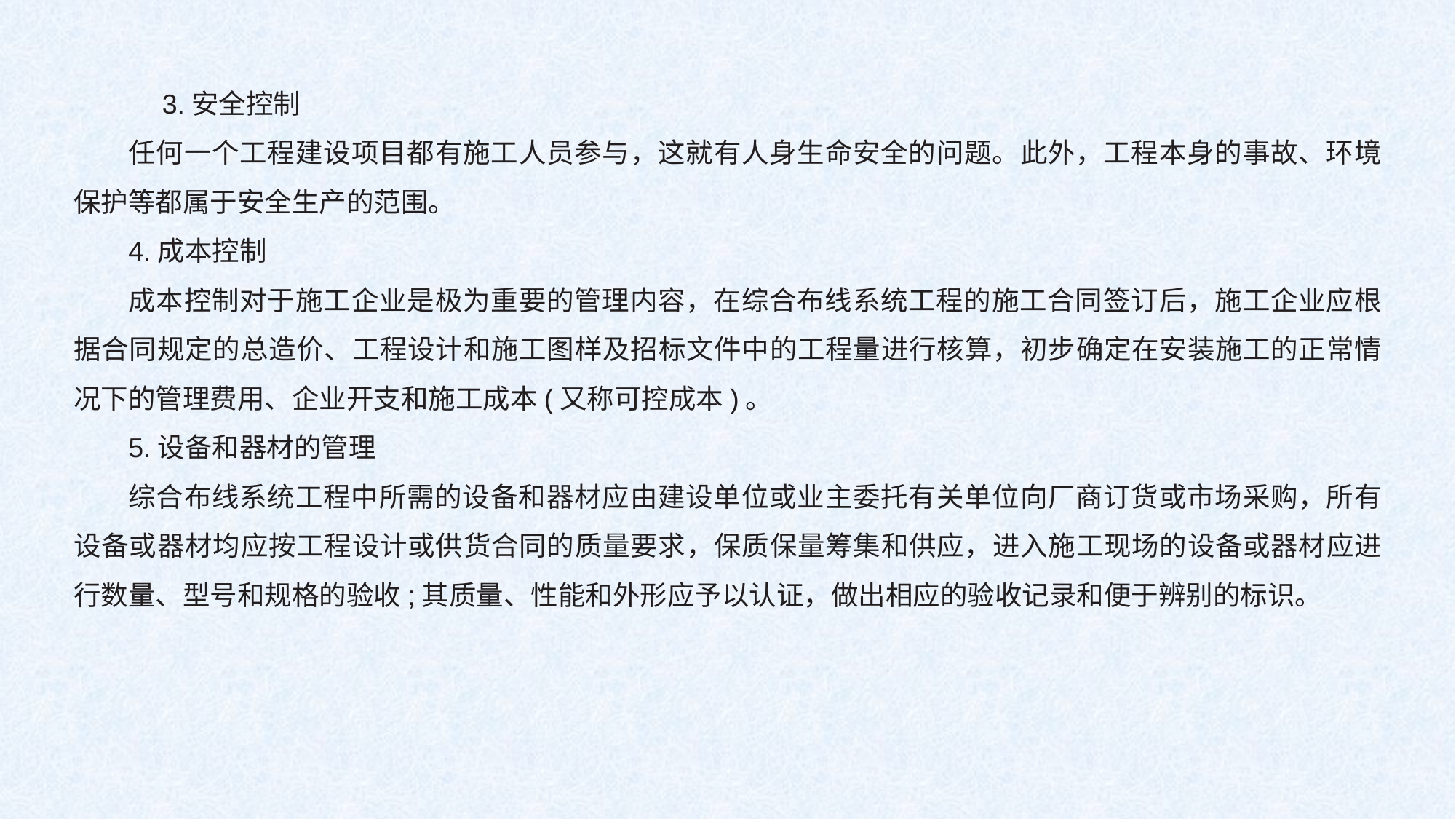

3.安全控制
任何一个工程建设项目都有施工人员参与，这就有人身生命安全的问题。此外，工程本身的事故、环境保护等都属于安全生产的范围。
4.成本控制
成本控制对于施工企业是极为重要的管理内容，在综合布线系统工程的施工合同签订后，施工企业应根据合同规定的总造价、工程设计和施工图样及招标文件中的工程量进行核算，初步确定在安装施工的正常情况下的管理费用、企业开支和施工成本(又称可控成本)。
5.设备和器材的管理
综合布线系统工程中所需的设备和器材应由建设单位或业主委托有关单位向厂商订货或市场采购，所有设备或器材均应按工程设计或供货合同的质量要求，保质保量筹集和供应，进入施工现场的设备或器材应进行数量、型号和规格的验收;其质量、性能和外形应予以认证，做出相应的验收记录和便于辨别的标识。